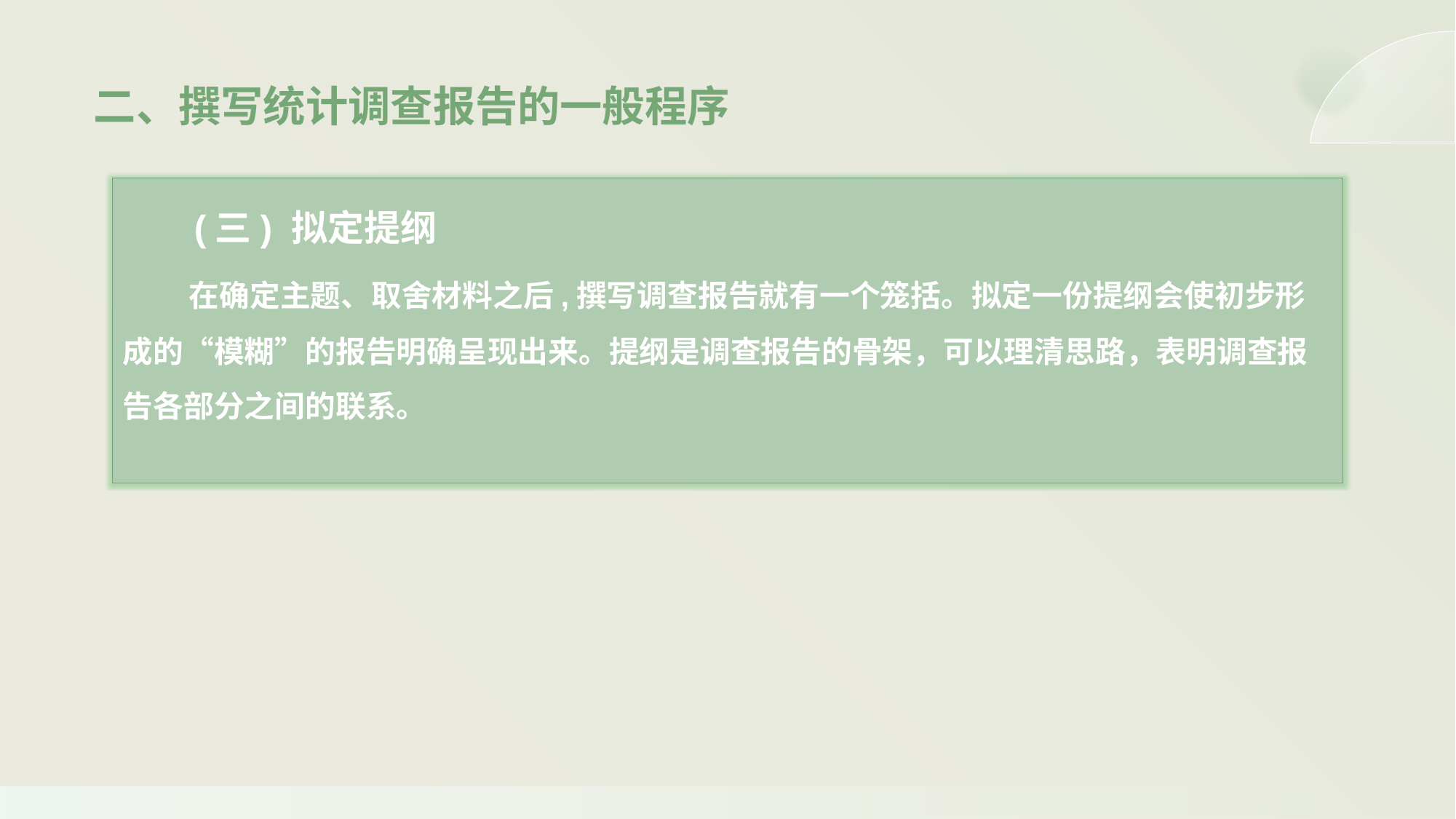

二、撰写统计调查报告的一般程序
       (三) 拟定提纲
       在确定主题、取舍材料之后,撰写调查报告就有一个笼括。拟定一份提纲会使初步形成的“模糊”的报告明确呈现出来。提纲是调查报告的骨架，可以理清思路，表明调查报告各部分之间的联系。